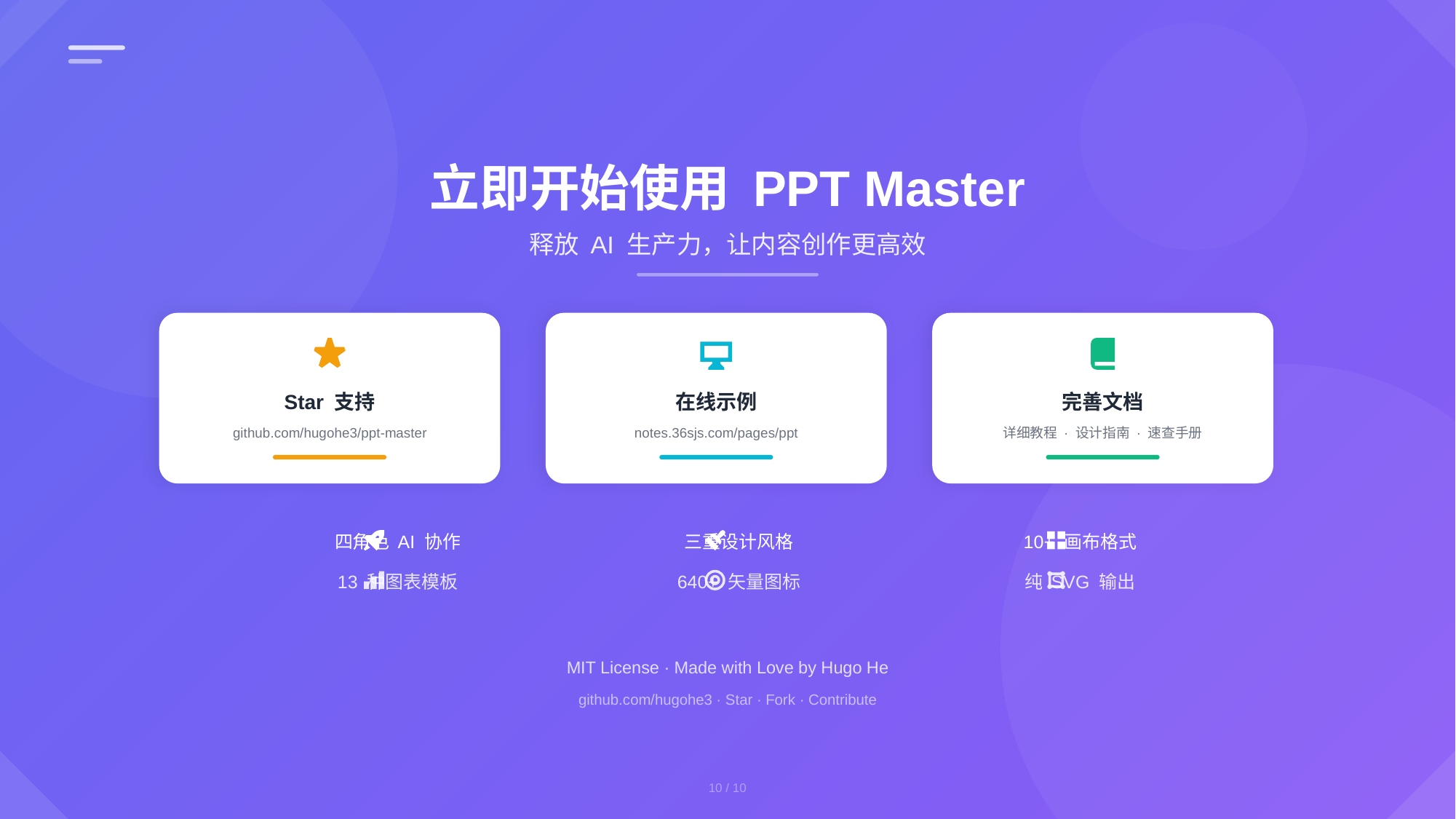

立即开始使用 PPT Master
释放 AI 生产力，让内容创作更高效

在线示例
notes.36sjs.com/pages/ppt

完善文档
详细教程 · 设计指南 · 速查手册

Star 支持
github.com/hugohe3/ppt-master

四角色 AI 协作
三重设计风格
10+ 画布格式

13 种图表模板
640+ 矢量图标
纯 SVG 输出

MIT License · Made with Love by Hugo He
github.com/hugohe3 · Star · Fork · Contribute

10 / 10